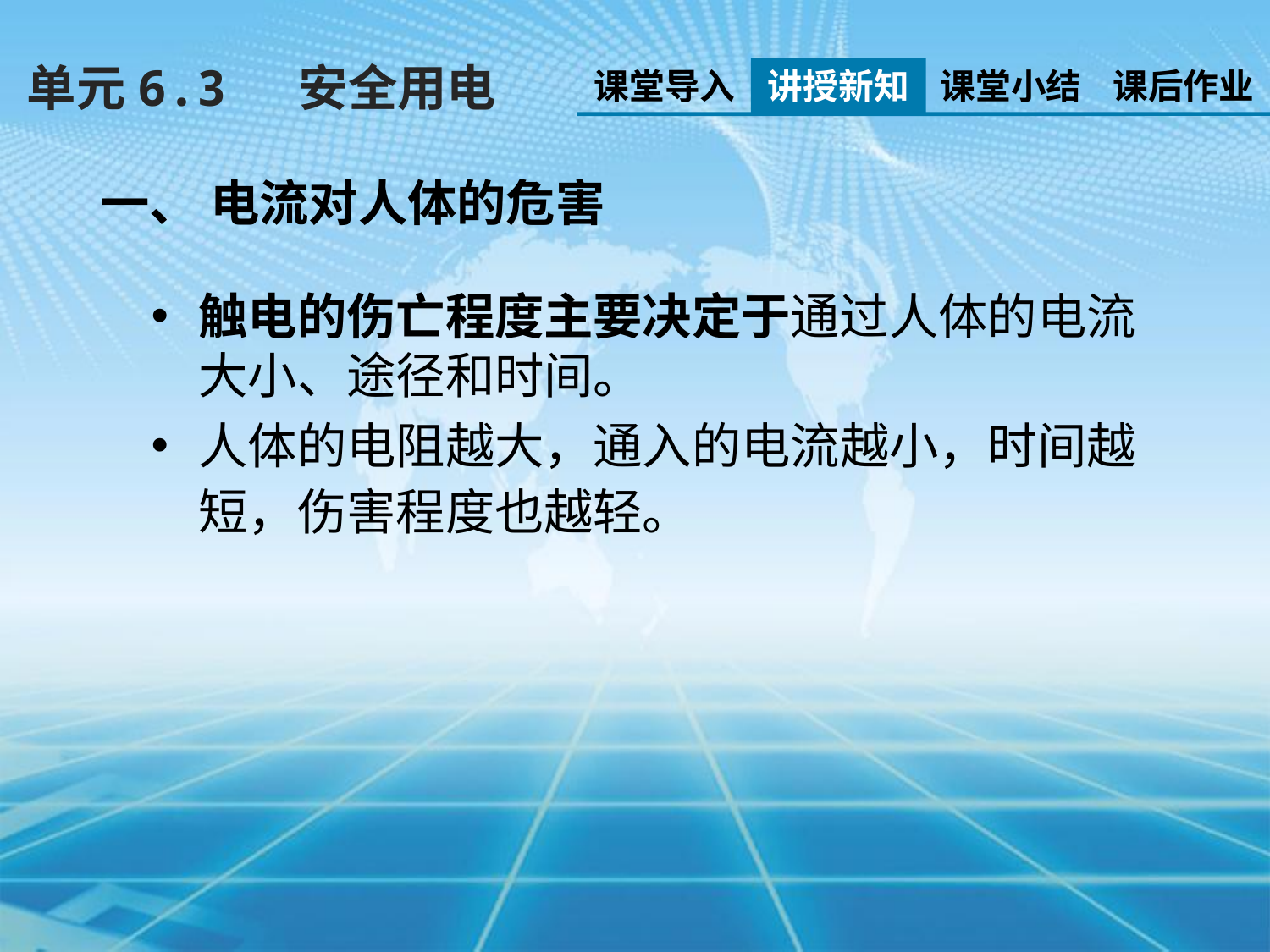

单元6.3　 安全用电
课堂导入
讲授新知
课堂小结
课后作业
一、 电流对人体的危害

触电的伤亡程度主要决定于通过人体的电流大小、途径和时间。
人体的电阻越大，通入的电流越小，时间越短，伤害程度也越轻。